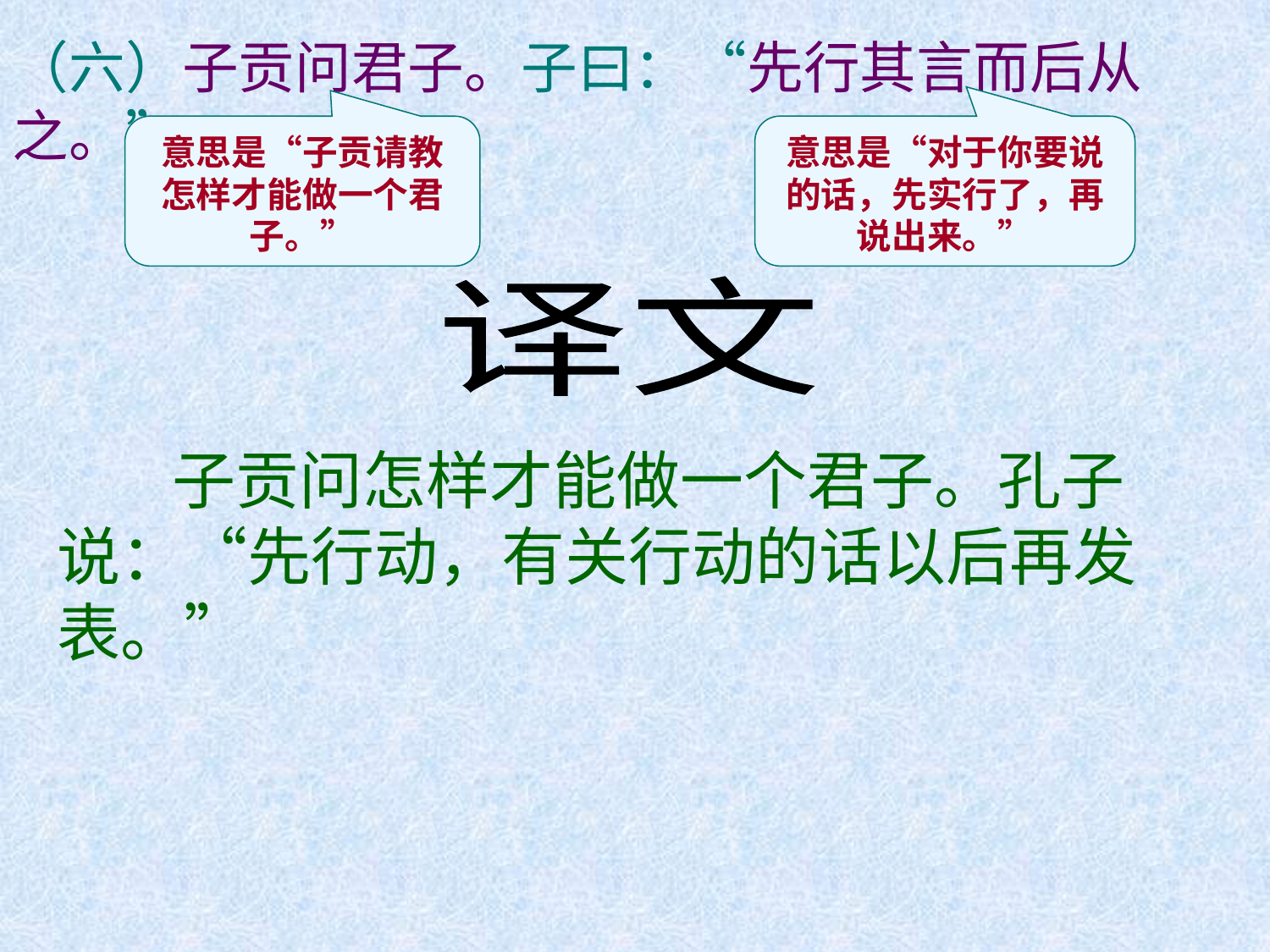

（六）子贡问君子。子曰：“先行其言而后从之。”
意思是“子贡请教怎样才能做一个君子。”
意思是“对于你要说的话，先实行了，再说出来。”
译文

       子贡问怎样才能做一个君子。孔子说：“先行动，有关行动的话以后再发表。”